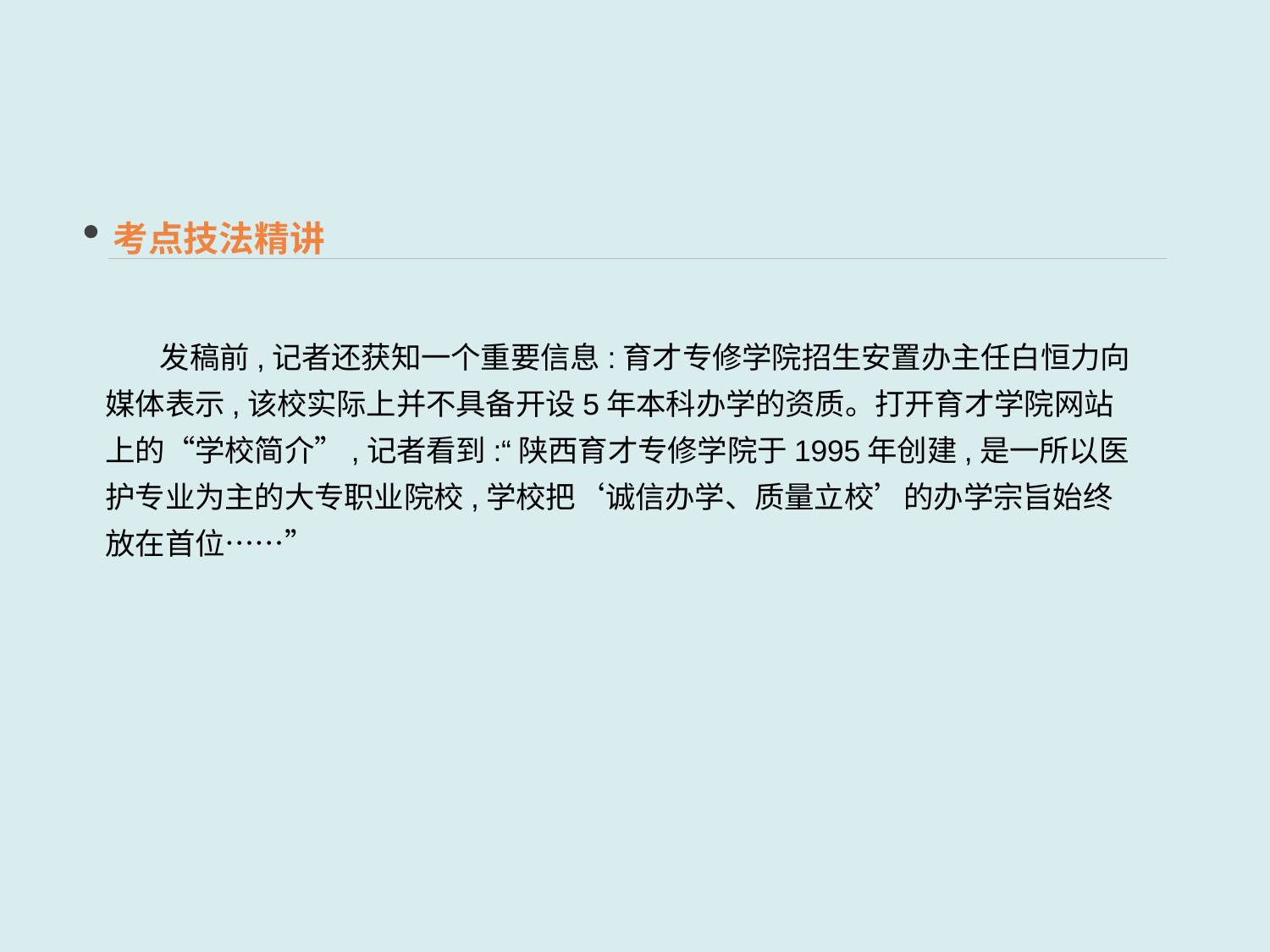

考点技法精讲

       发稿前,记者还获知一个重要信息:育才专修学院招生安置办主任白恒力向媒体表示,该校实际上并不具备开设5年本科办学的资质。打开育才学院网站上的“学校简介”,记者看到:“陕西育才专修学院于1995年创建,是一所以医护专业为主的大专职业院校,学校把‘诚信办学、质量立校’的办学宗旨始终放在首位……”